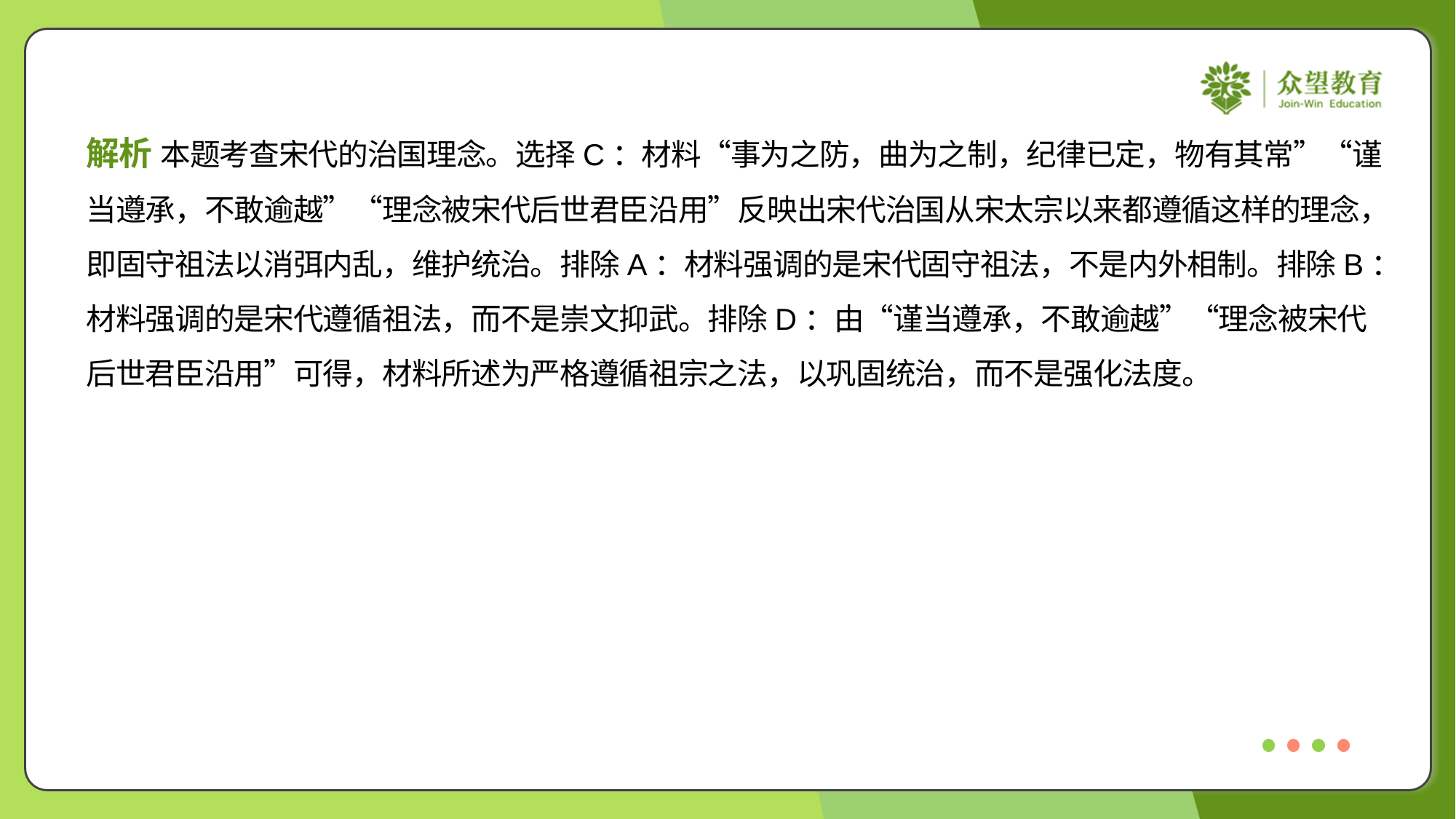

解析 本题考查宋代的治国理念。选择C：材料“事为之防，曲为之制，纪律已定，物有其常”“谨
当遵承，不敢逾越”“理念被宋代后世君臣沿用”反映出宋代治国从宋太宗以来都遵循这样的理念，
即固守祖法以消弭内乱，维护统治。排除A：材料强调的是宋代固守祖法，不是内外相制。排除B：
材料强调的是宋代遵循祖法，而不是崇文抑武。排除D：由“谨当遵承，不敢逾越”“理念被宋代
后世君臣沿用”可得，材料所述为严格遵循祖宗之法，以巩固统治，而不是强化法度。